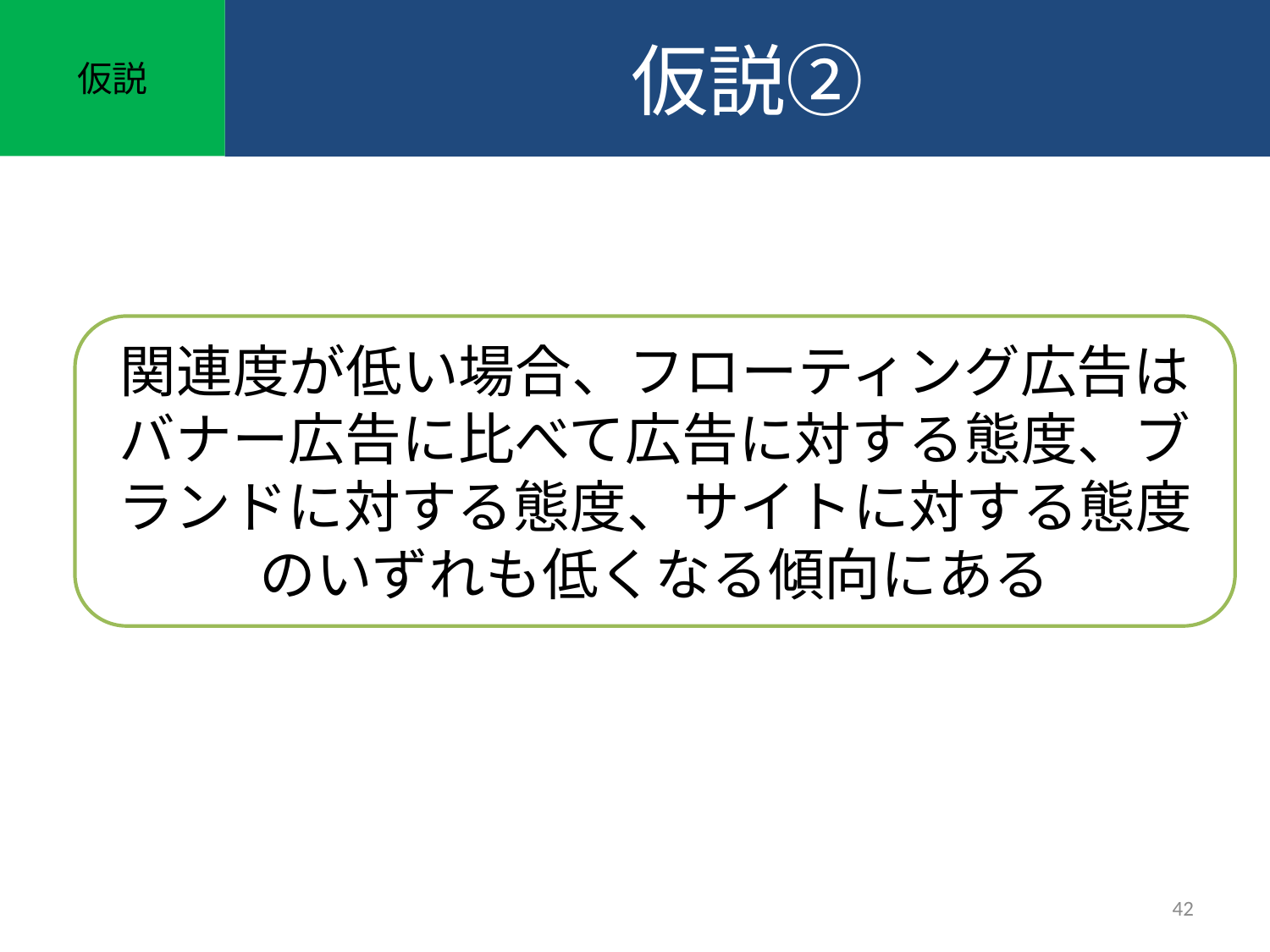

仮説
# 仮説②
関連度が低い場合、フローティング広告はバナー広告に比べて広告に対する態度、ブランドに対する態度、サイトに対する態度のいずれも低くなる傾向にある
42